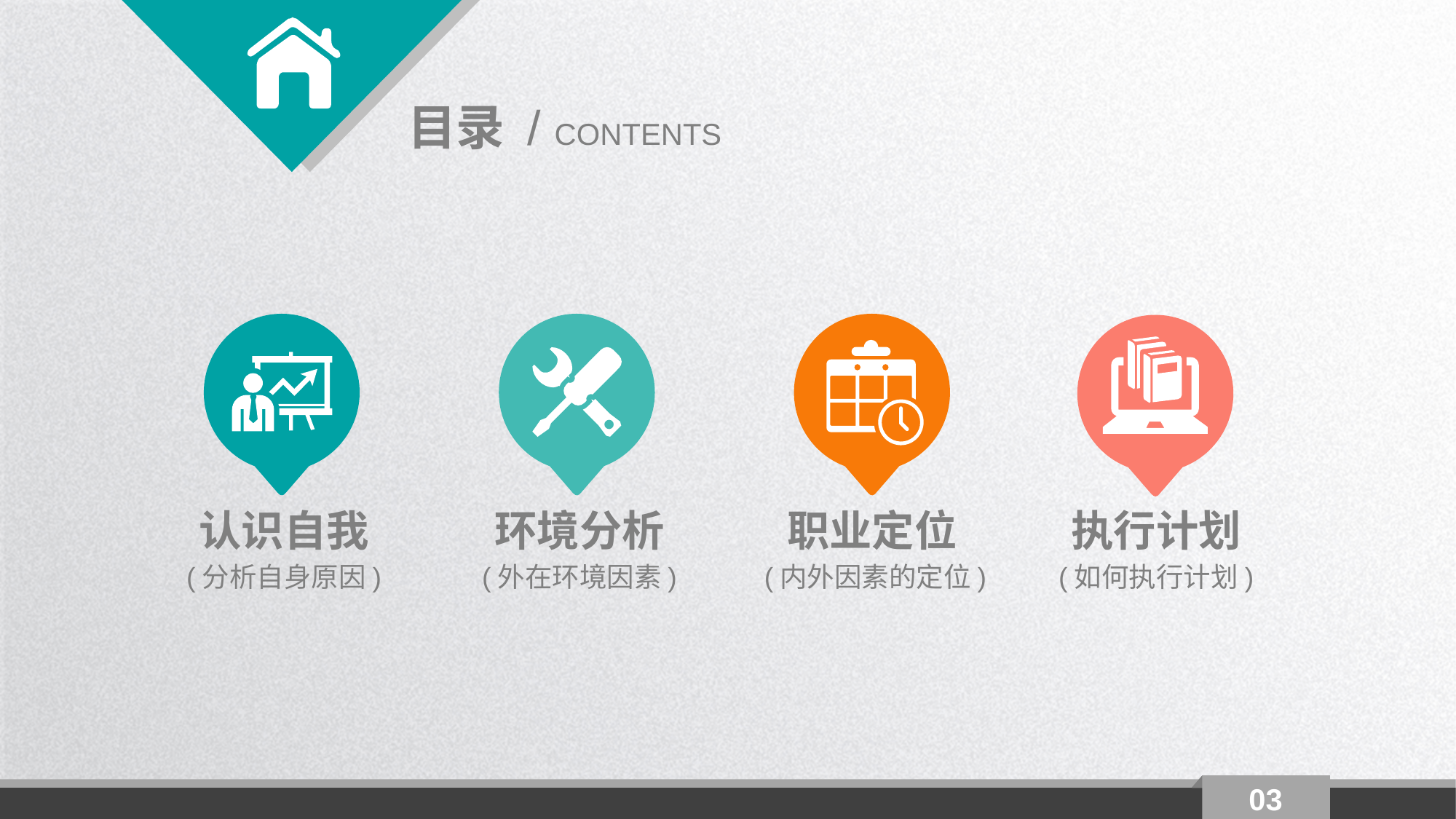

目录 / CONTENTS

认识自我
环境分析
职业定位
执行计划
(分析自身原因)
(外在环境因素)
(内外因素的定位)
(如何执行计划)

03